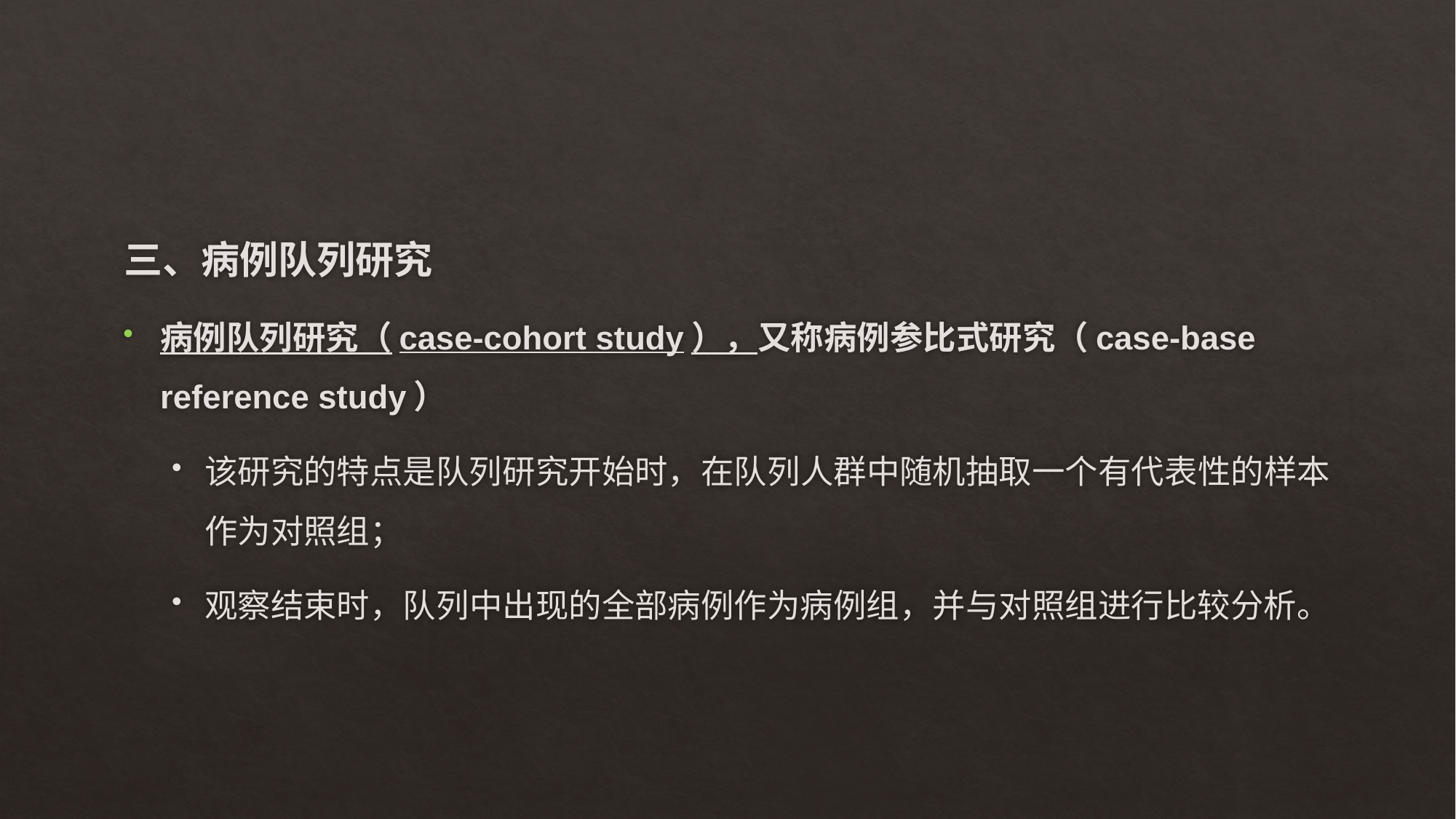

#
三、病例队列研究
病例队列研究（case-cohort study），又称病例参比式研究（case-base reference study）
该研究的特点是队列研究开始时，在队列人群中随机抽取一个有代表性的样本作为对照组；
观察结束时，队列中出现的全部病例作为病例组，并与对照组进行比较分析。